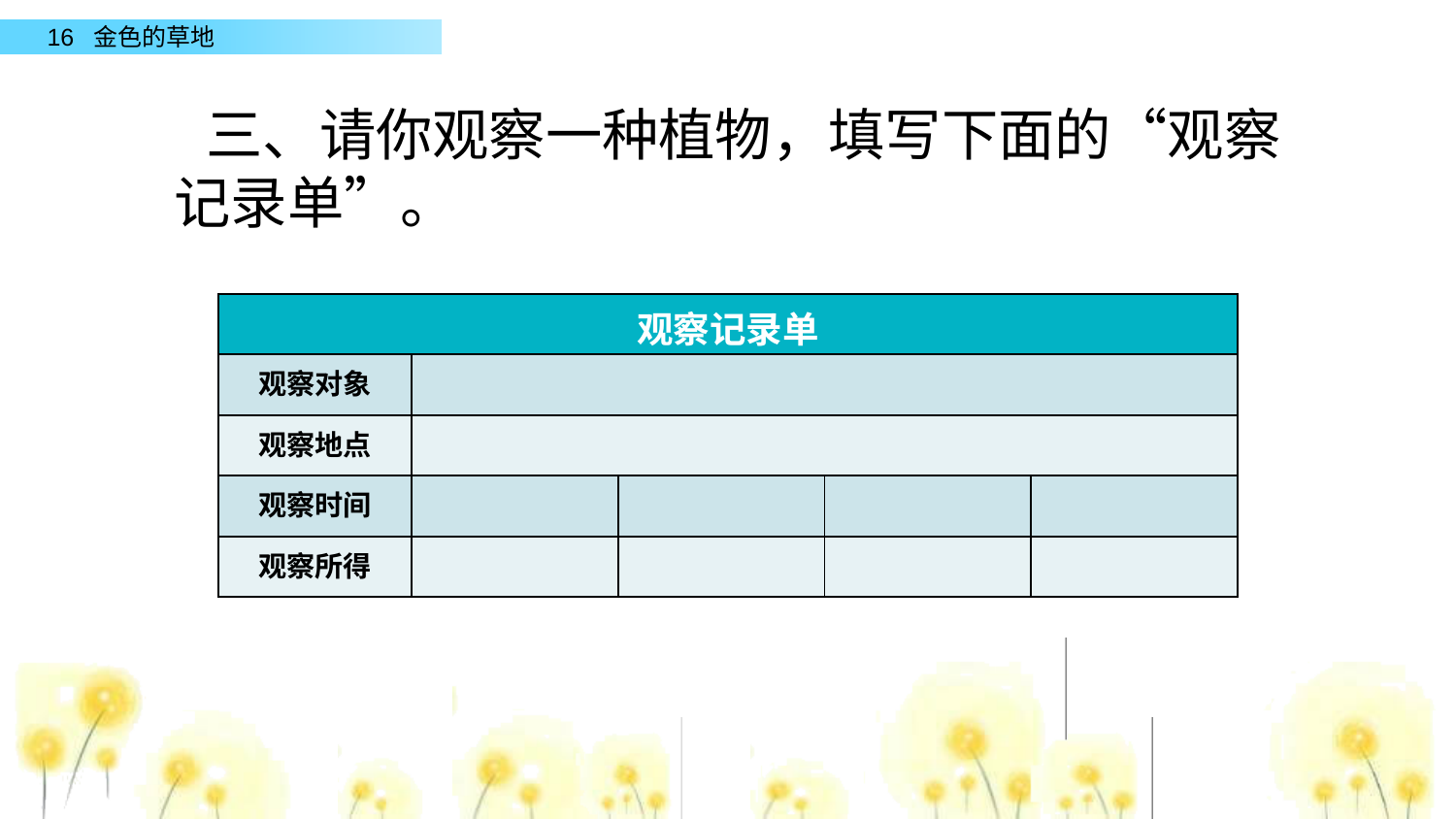

三、请你观察一种植物，填写下面的“观察记录单”。
| 观察记录单 |  |  |  |  |
| --- | --- | --- | --- | --- |
| 观察对象 |  |  |  |  |
| 观察地点 |  |  |  |  |
| 观察时间 |  |  |  |  |
| 观察所得 |  |  |  |  |